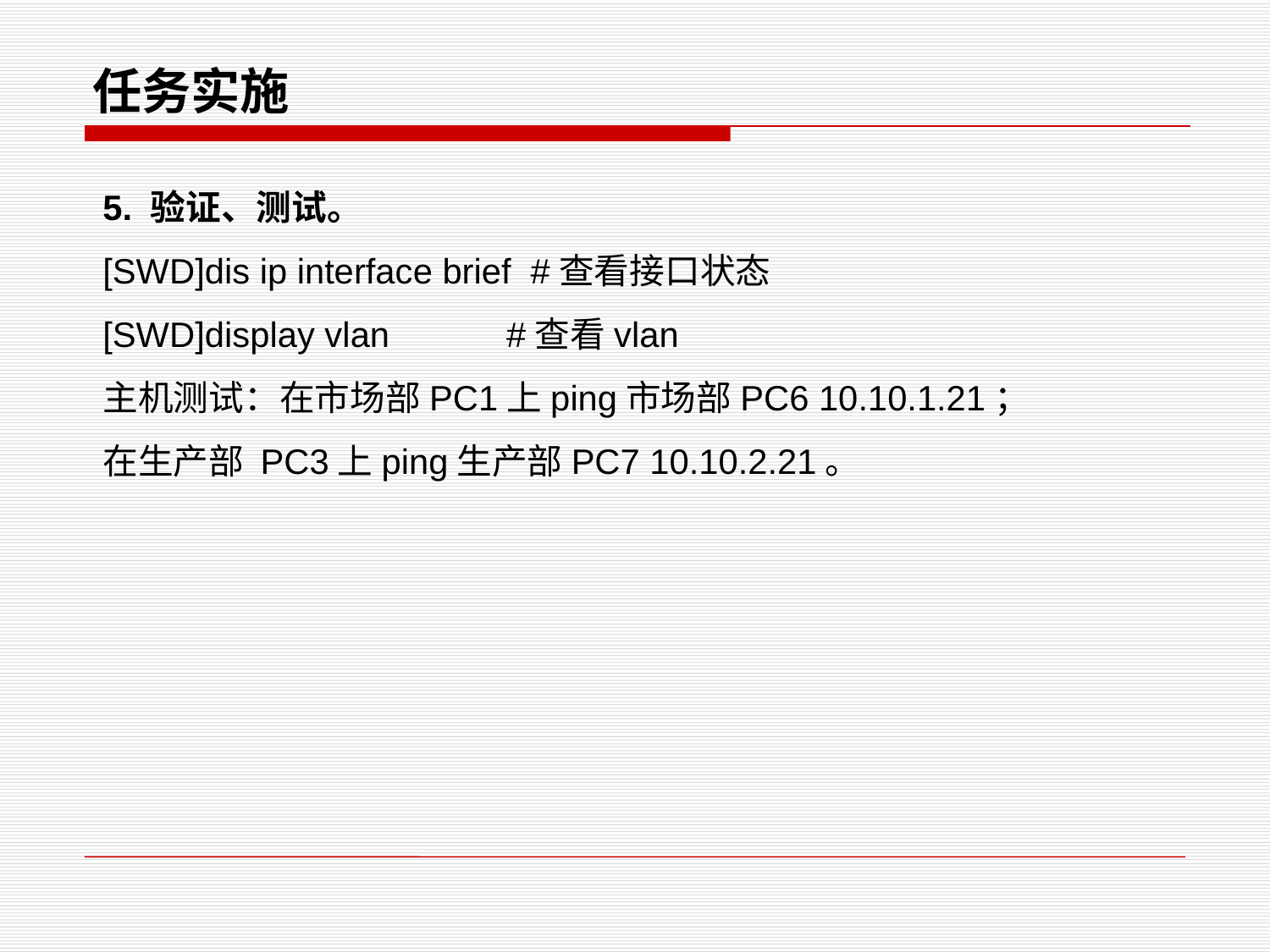

任务实施
5. 验证、测试。
[SWD]dis ip interface brief  #查看接口状态
[SWD]display vlan            #查看vlan
主机测试：在市场部PC1上ping市场部PC6 10.10.1.21；
在生产部 PC3上ping生产部PC7 10.10.2.21。
123